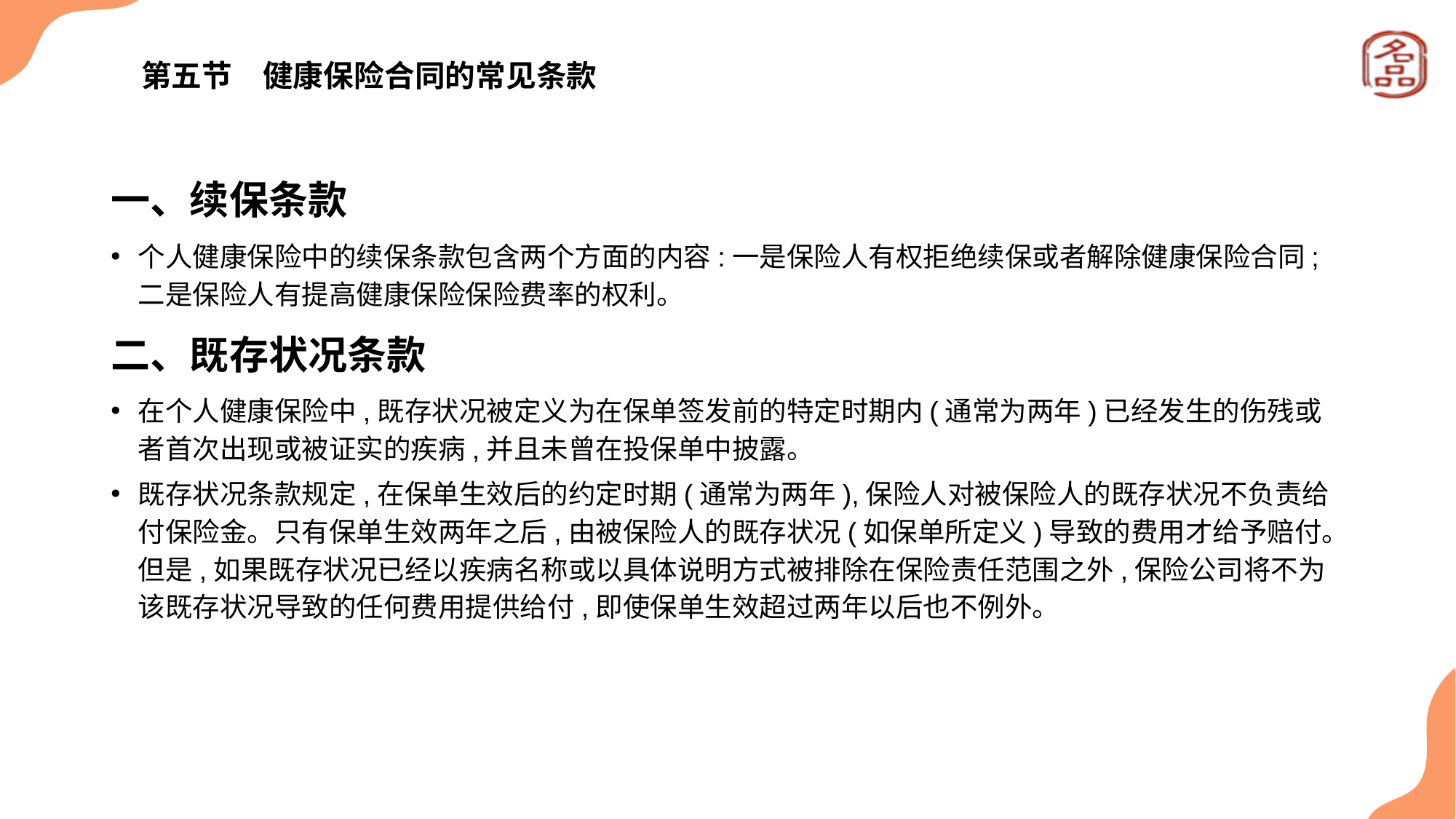

# 第五节　健康保险合同的常见条款
一、续保条款
个人健康保险中的续保条款包含两个方面的内容:一是保险人有权拒绝续保或者解除健康保险合同;二是保险人有提高健康保险保险费率的权利。
二、既存状况条款
在个人健康保险中,既存状况被定义为在保单签发前的特定时期内(通常为两年)已经发生的伤残或者首次出现或被证实的疾病,并且未曾在投保单中披露。
既存状况条款规定,在保单生效后的约定时期(通常为两年),保险人对被保险人的既存状况不负责给付保险金。只有保单生效两年之后,由被保险人的既存状况(如保单所定义)导致的费用才给予赔付。但是,如果既存状况已经以疾病名称或以具体说明方式被排除在保险责任范围之外,保险公司将不为该既存状况导致的任何费用提供给付,即使保单生效超过两年以后也不例外。